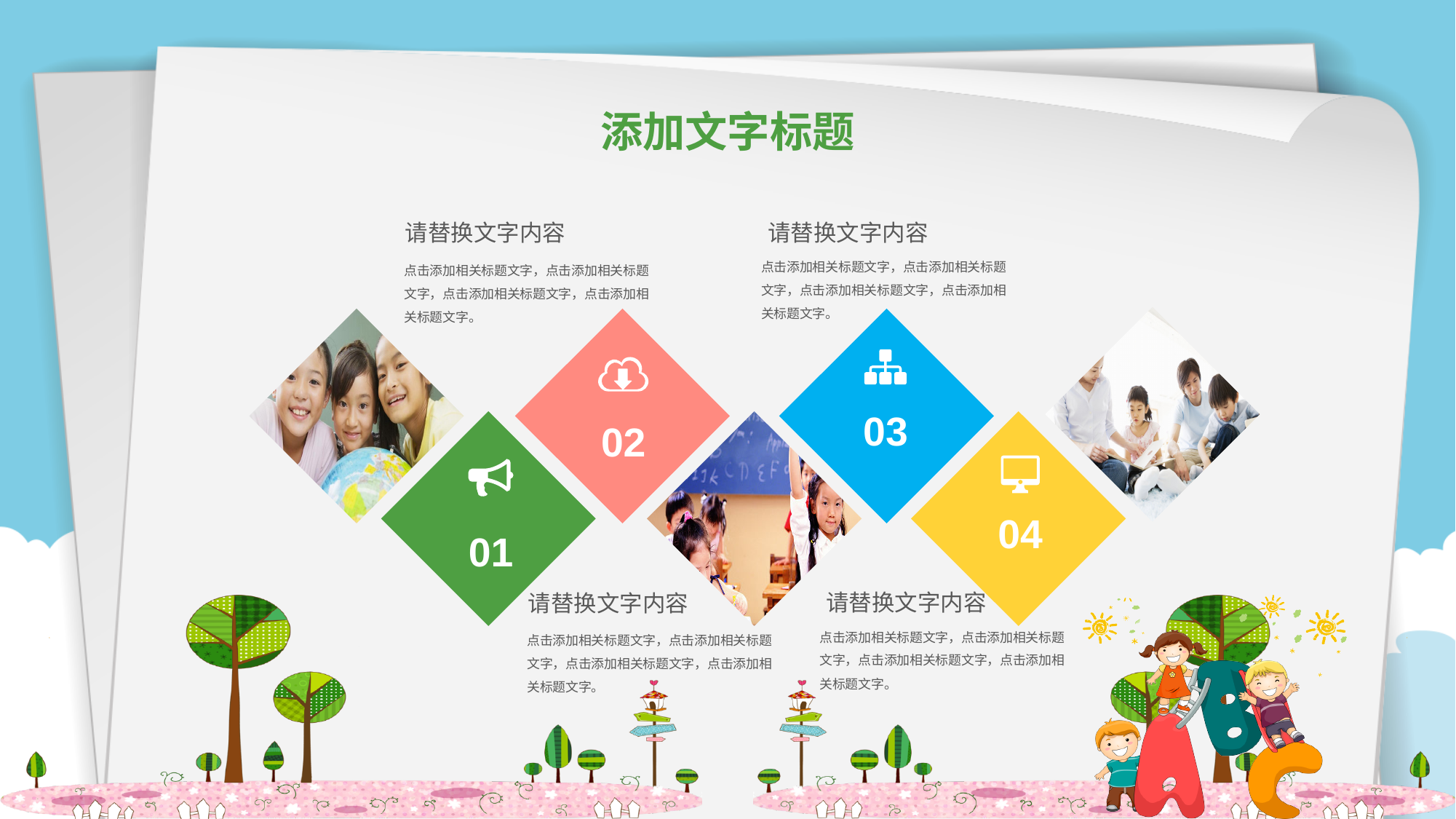

添加文字标题
请替换文字内容
请替换文字内容
点击添加相关标题文字，点击添加相关标题文字，点击添加相关标题文字，点击添加相关标题文字。
点击添加相关标题文字，点击添加相关标题文字，点击添加相关标题文字，点击添加相关标题文字。

03
02

04
01
请替换文字内容
请替换文字内容
点击添加相关标题文字，点击添加相关标题文字，点击添加相关标题文字，点击添加相关标题文字。
点击添加相关标题文字，点击添加相关标题文字，点击添加相关标题文字，点击添加相关标题文字。